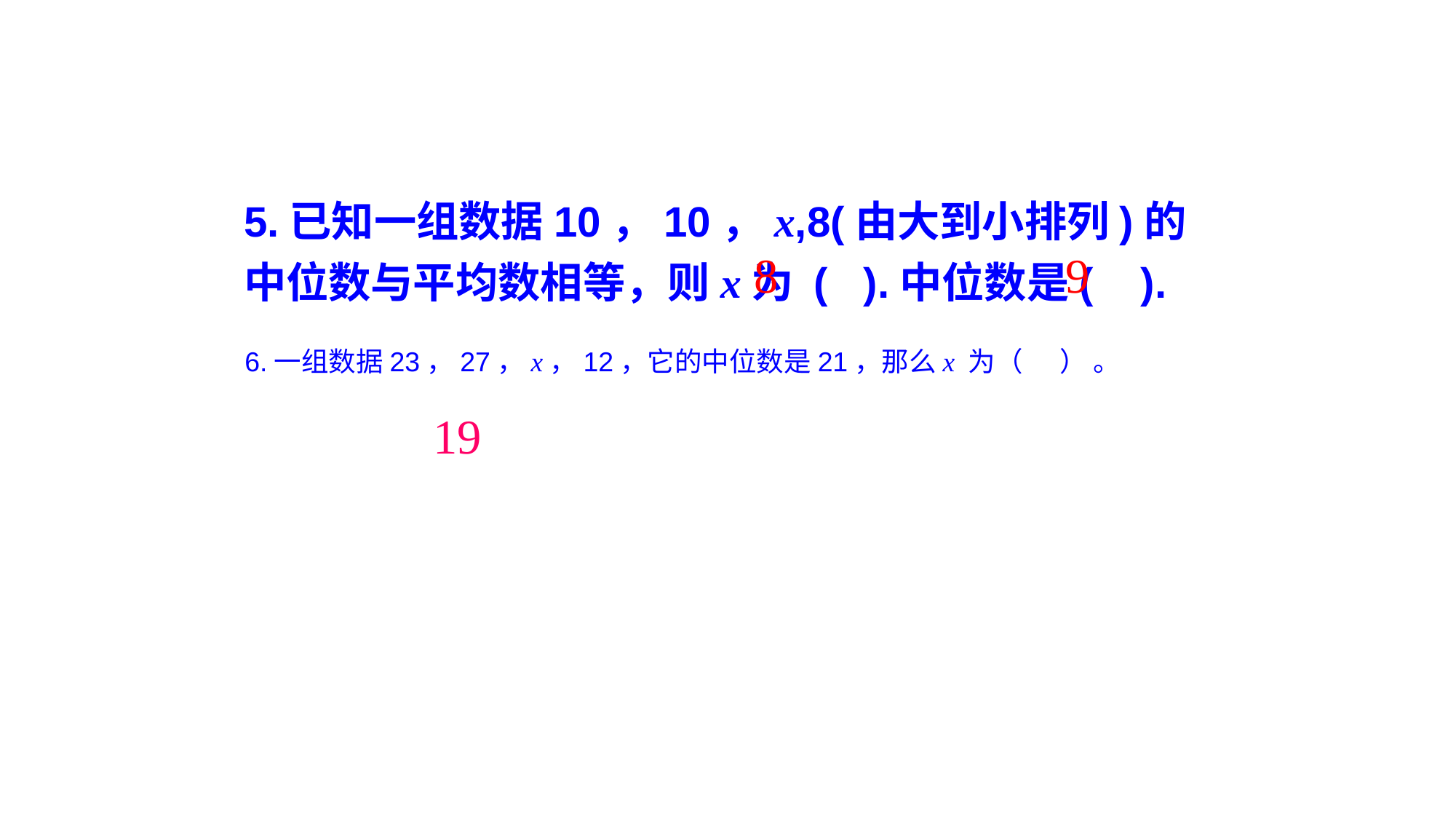

5.已知一组数据10，10，x,8(由大到小排列)的中位数与平均数相等，则x为 (   ).中位数是(    ).
8
9
6.一组数据23，27，x，12，它的中位数是21，那么x 为（      ） 。
19